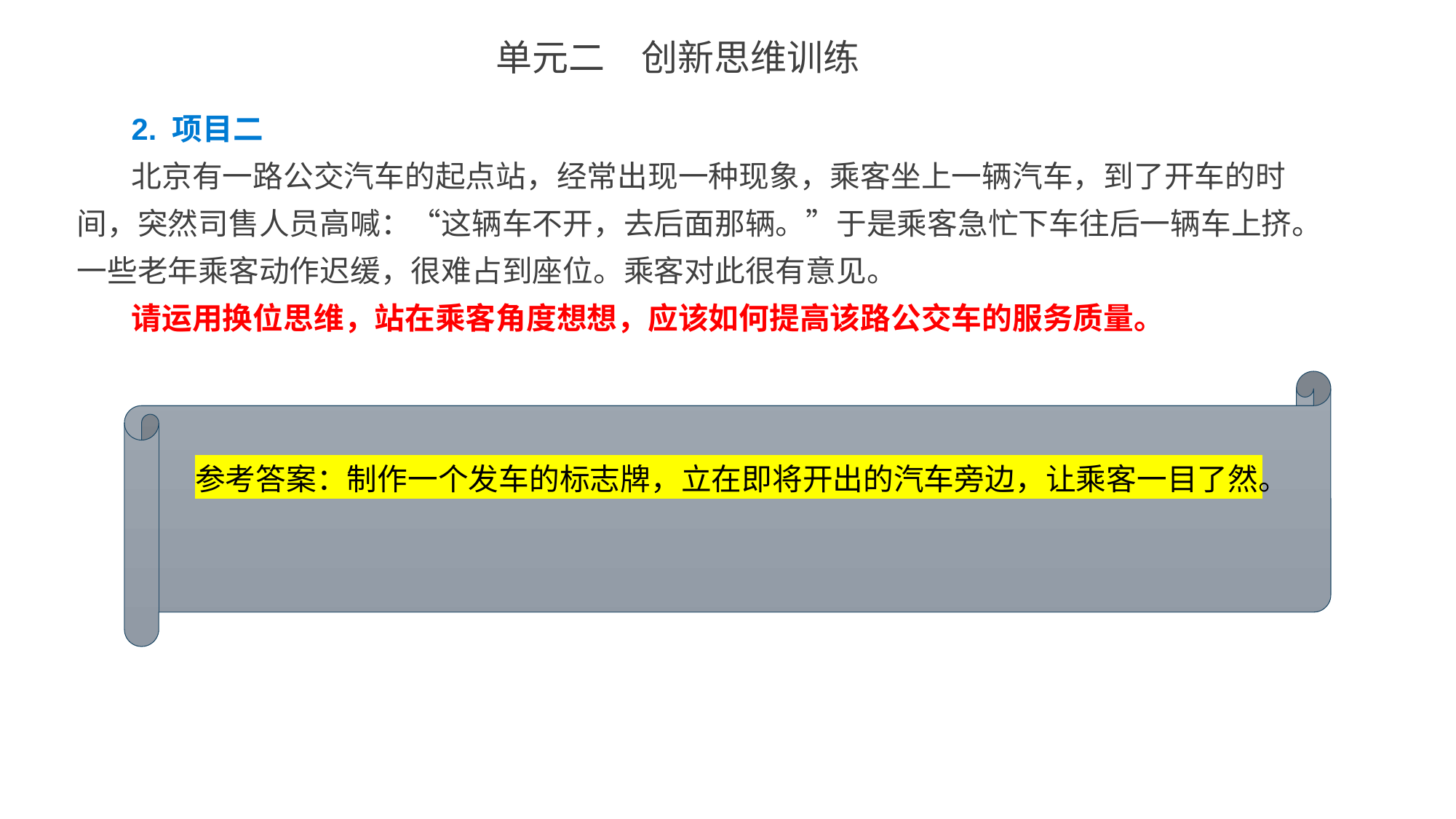

单元二　创新思维训练
2. 项目二
北京有一路公交汽车的起点站，经常出现一种现象，乘客坐上一辆汽车，到了开车的时间，突然司售人员高喊：“这辆车不开，去后面那辆。”于是乘客急忙下车往后一辆车上挤。一些老年乘客动作迟缓，很难占到座位。乘客对此很有意见。
请运用换位思维，站在乘客角度想想，应该如何提高该路公交车的服务质量。

参考答案：制作一个发车的标志牌，立在即将开出的汽车旁边，让乘客一目了然。